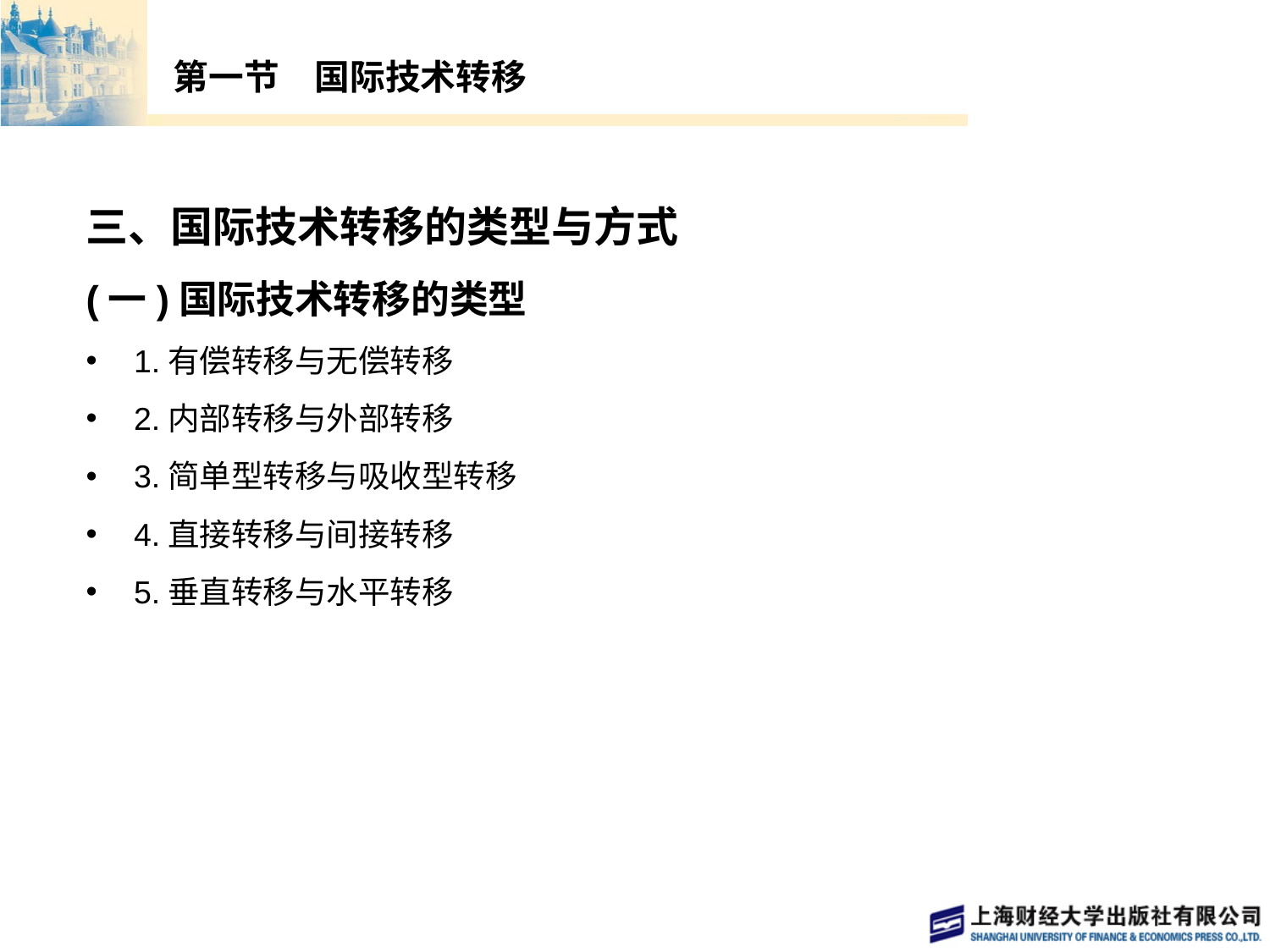

# 第一节　国际技术转移
三、国际技术转移的类型与方式
(一)国际技术转移的类型
1.有偿转移与无偿转移
2.内部转移与外部转移
3.简单型转移与吸收型转移
4.直接转移与间接转移
5.垂直转移与水平转移